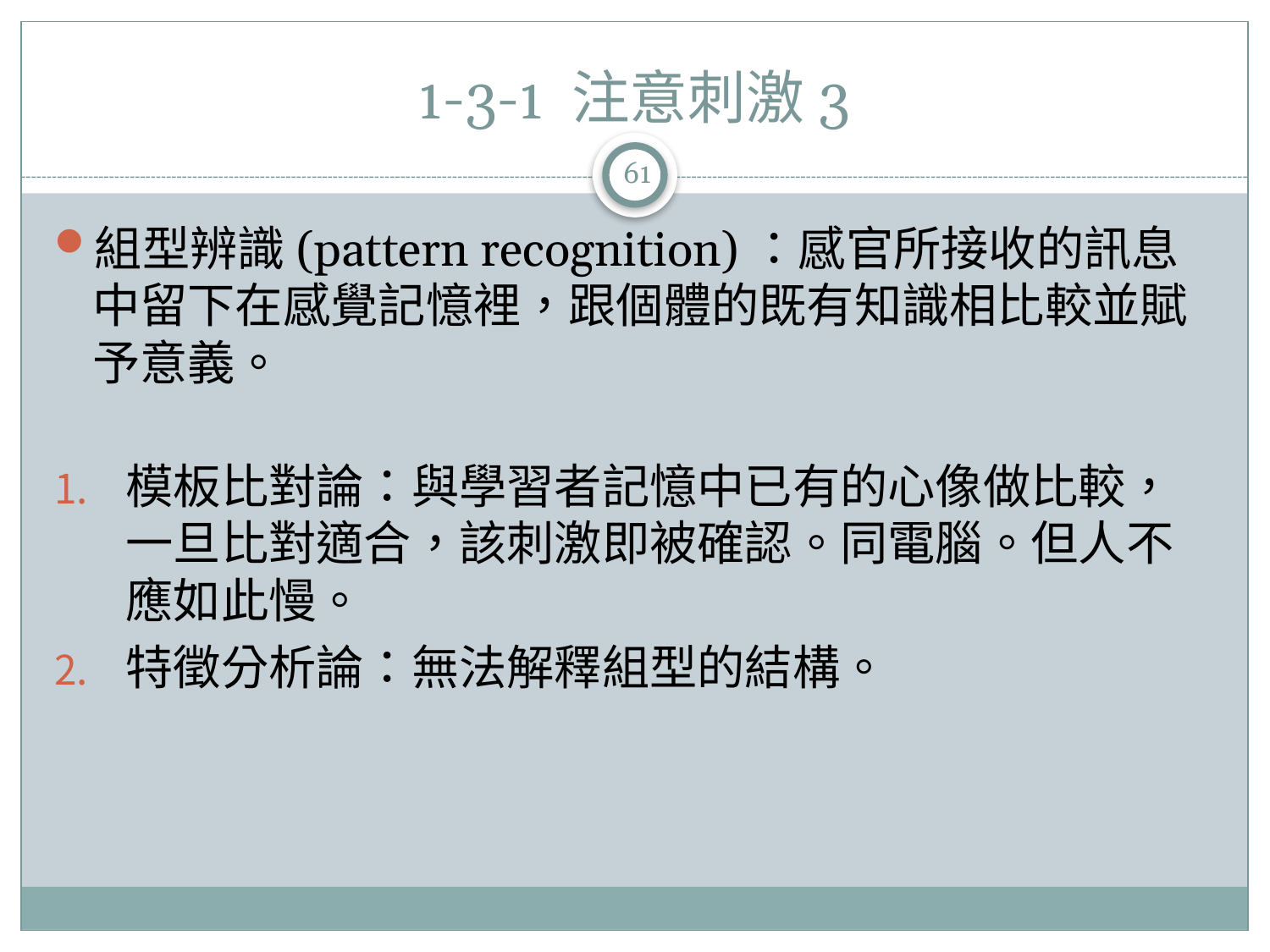

# 1-3-1 注意刺激3
61
組型辨識(pattern recognition)：感官所接收的訊息中留下在感覺記憶裡，跟個體的既有知識相比較並賦予意義。
模板比對論：與學習者記憶中已有的心像做比較，一旦比對適合，該刺激即被確認。同電腦。但人不應如此慢。
特徵分析論：無法解釋組型的結構。